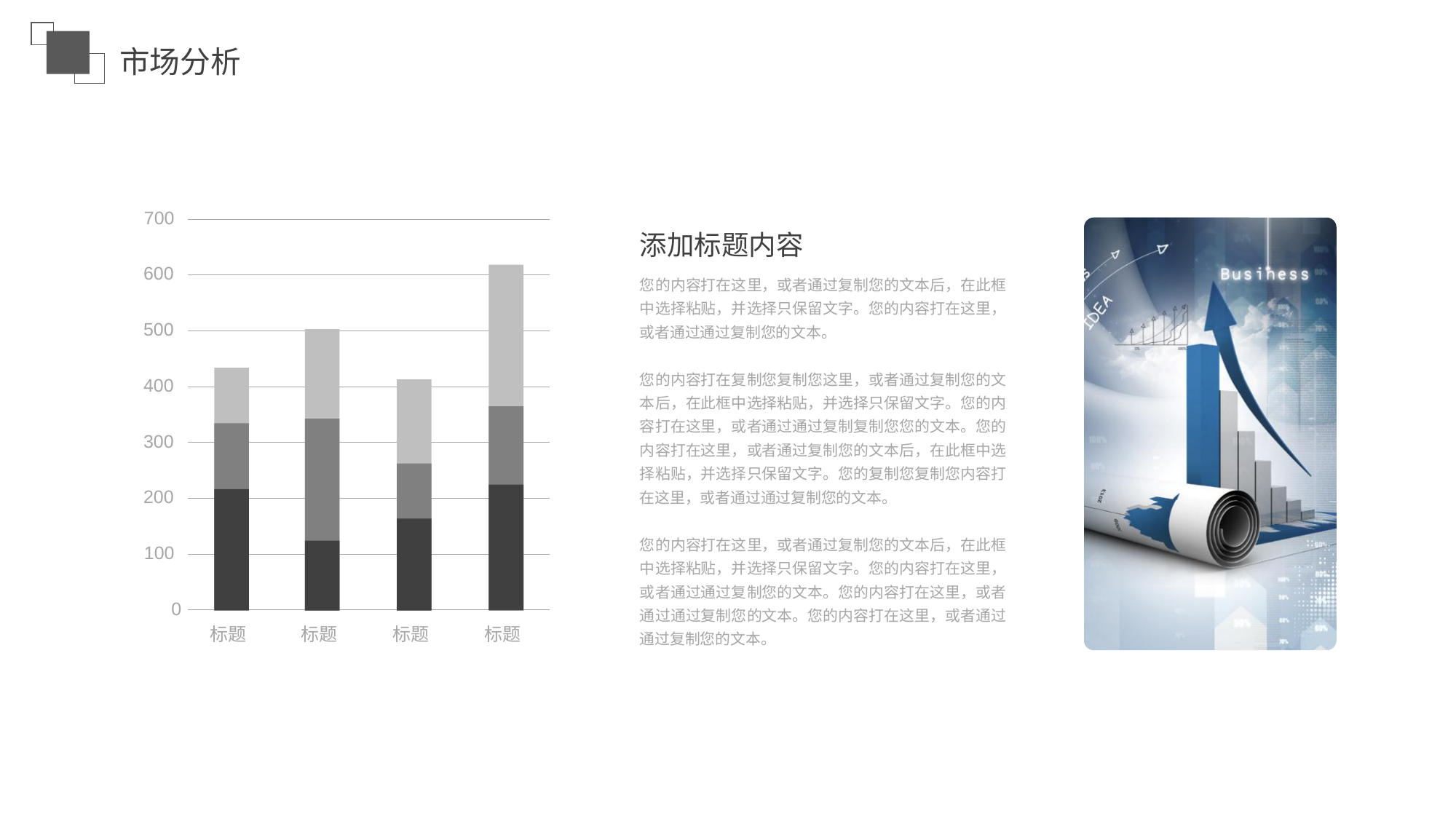

市场分析

700
添加标题内容

600

您的内容打在这里，或者通过复制您的文本后，在此框中选择粘贴，并选择只保留文字。您的内容打在这里，或者通过通过复制您的文本。

您的内容打在复制您复制您这里，或者通过复制您的文本后，在此框中选择粘贴，并选择只保留文字。您的内容打在这里，或者通过通过复制复制您您的文本。您的内容打在这里，或者通过复制您的文本后，在此框中选择粘贴，并选择只保留文字。您的复制您复制您内容打在这里，或者通过通过复制您的文本。

您的内容打在这里，或者通过复制您的文本后，在此框中选择粘贴，并选择只保留文字。您的内容打在这里，或者通过通过复制您的文本。您的内容打在这里，或者通过通过复制您的文本。您的内容打在这里，或者通过通过复制您的文本。

500

400

300

200

100

0

标题
标题
标题
标题